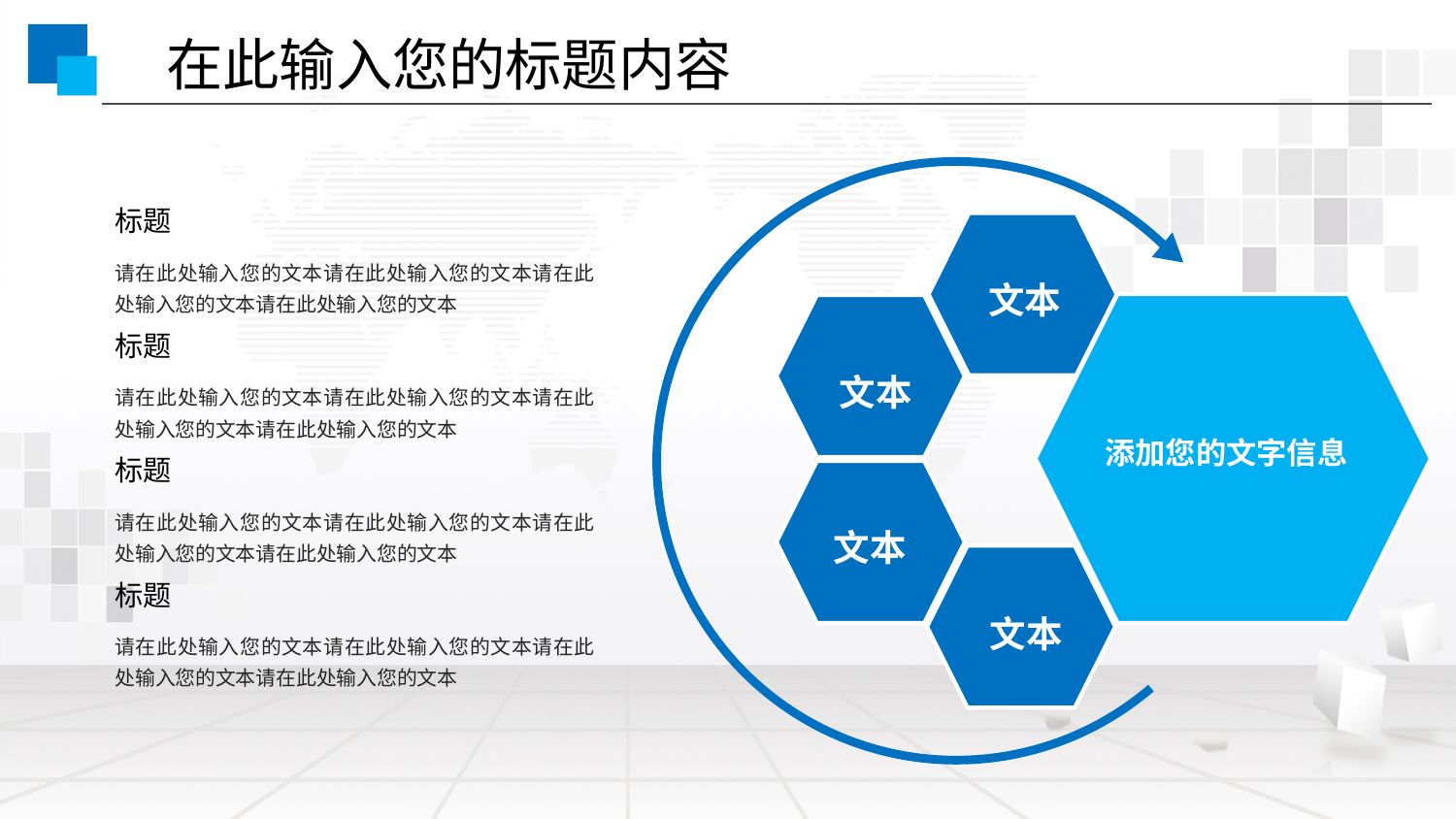

在此输入您的标题内容

标题
请在此处输入您的文本请在此处输入您的文本请在此处输入您的文本请在此处输入您的文本

文本
标题
请在此处输入您的文本请在此处输入您的文本请在此处输入您的文本请在此处输入您的文本
文本
添加您的文字信息
标题
请在此处输入您的文本请在此处输入您的文本请在此处输入您的文本请在此处输入您的文本
文本
标题
请在此处输入您的文本请在此处输入您的文本请在此处输入您的文本请在此处输入您的文本
文本